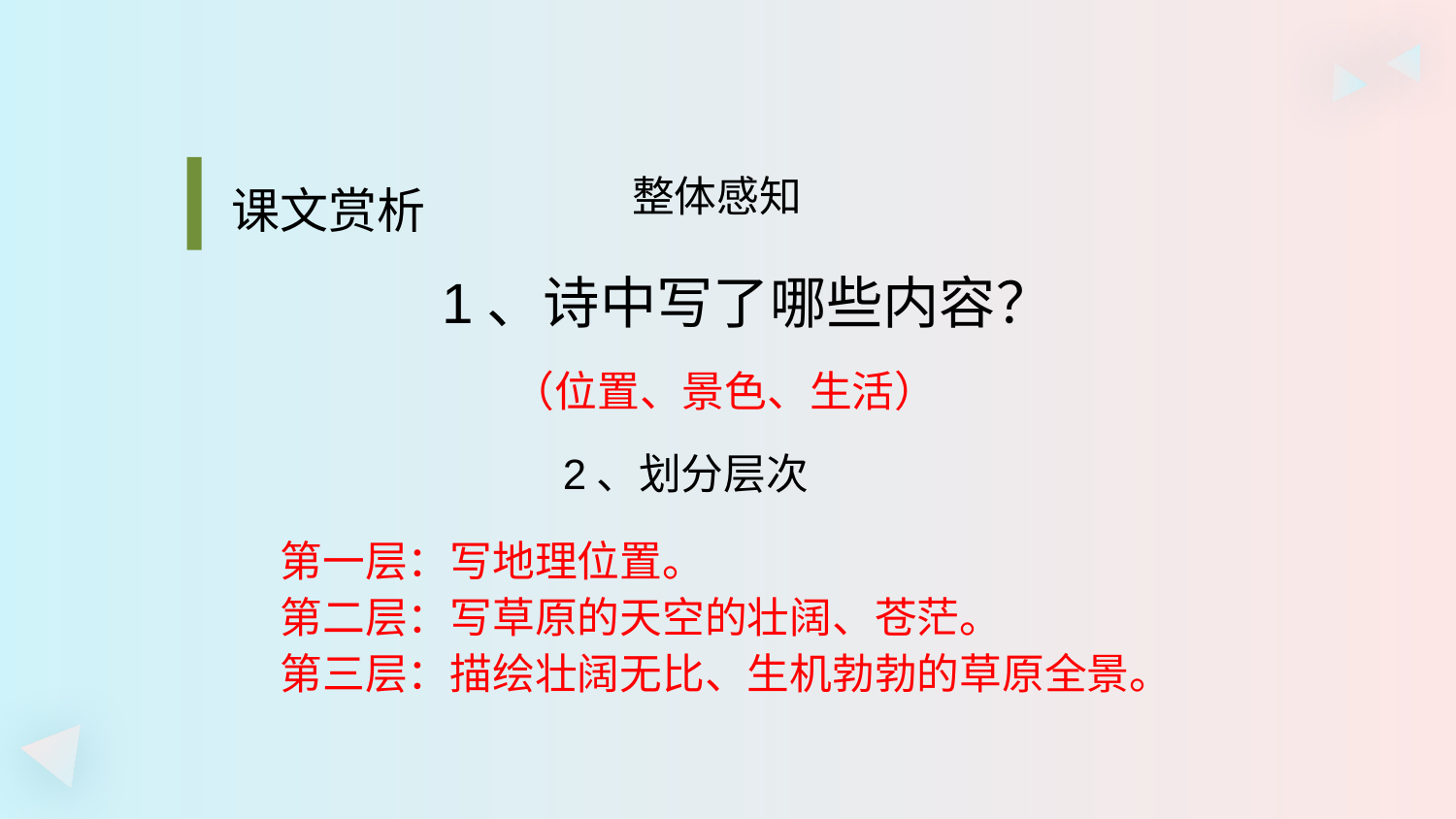

#

课文赏析
整体感知
1、诗中写了哪些内容？
（位置、景色、生活）
2、划分层次
第一层：写地理位置。
第二层：写草原的天空的壮阔、苍茫。
第三层：描绘壮阔无比、生机勃勃的草原全景。